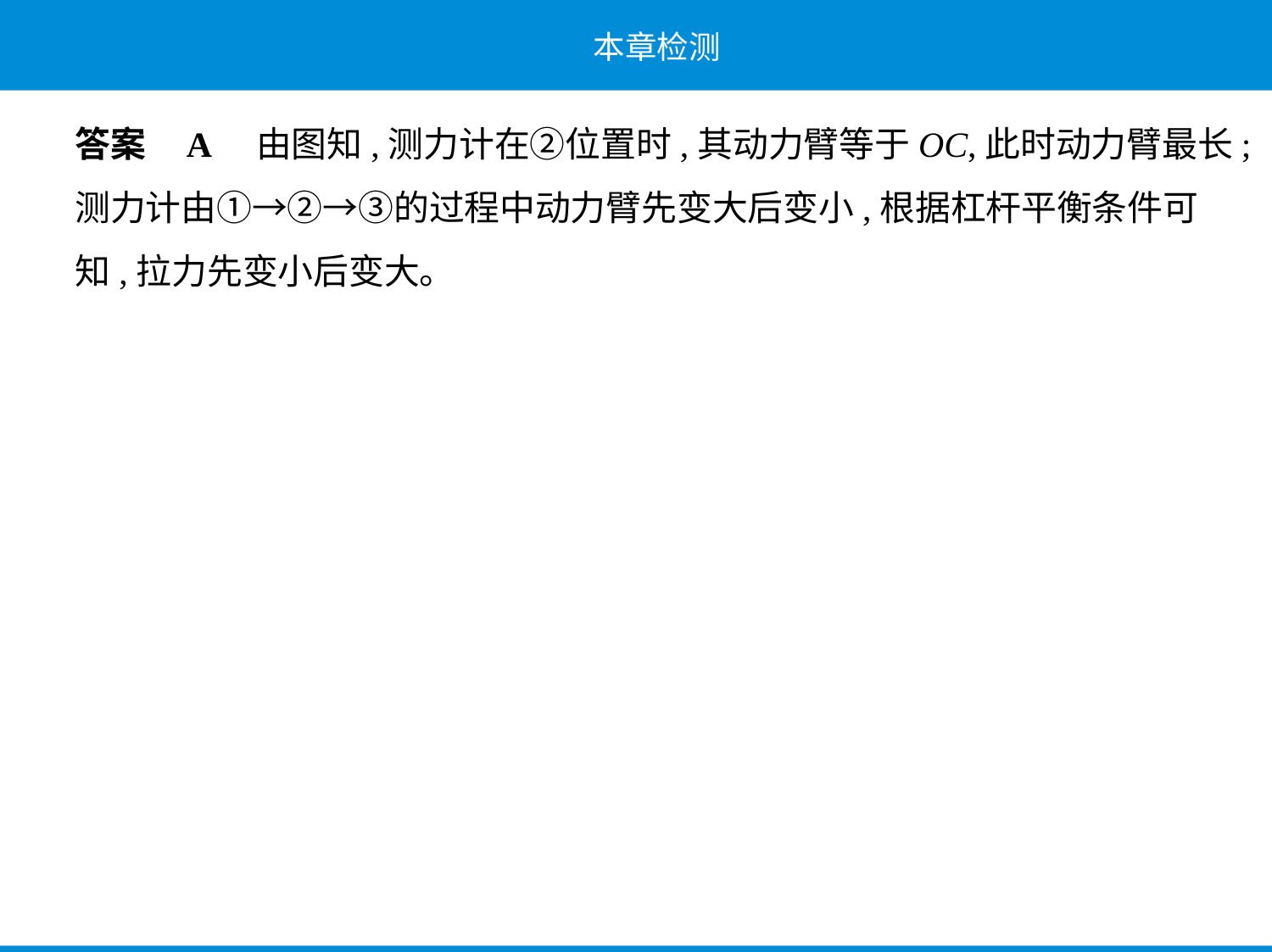

答案    A　由图知,测力计在②位置时,其动力臂等于OC,此时动力臂最长;
测力计由①→②→③的过程中动力臂先变大后变小,根据杠杆平衡条件可
知,拉力先变小后变大。